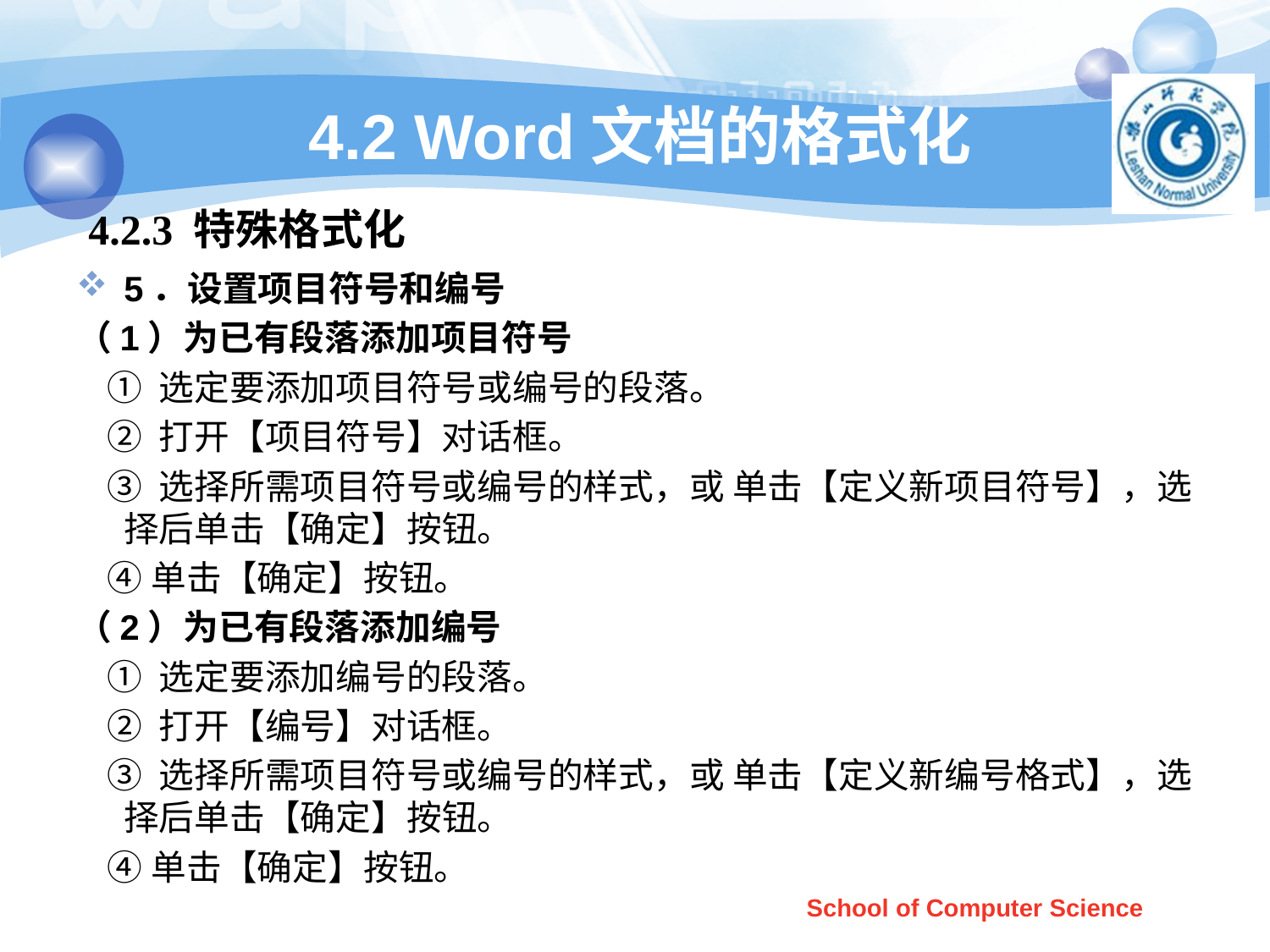

# 4.2 Word文档的格式化
4.2.3 特殊格式化
5．设置项目符号和编号
（1）为已有段落添加项目符号
    ① 选定要添加项目符号或编号的段落。
    ② 打开【项目符号】对话框。
    ③ 选择所需项目符号或编号的样式，或 单击【定义新项目符号】，选择后单击【确定】按钮。
    ④单击【确定】按钮。
（2）为已有段落添加编号
    ① 选定要添加编号的段落。
    ② 打开【编号】对话框。
    ③ 选择所需项目符号或编号的样式，或 单击【定义新编号格式】，选择后单击【确定】按钮。
    ④单击【确定】按钮。
School of Computer Science